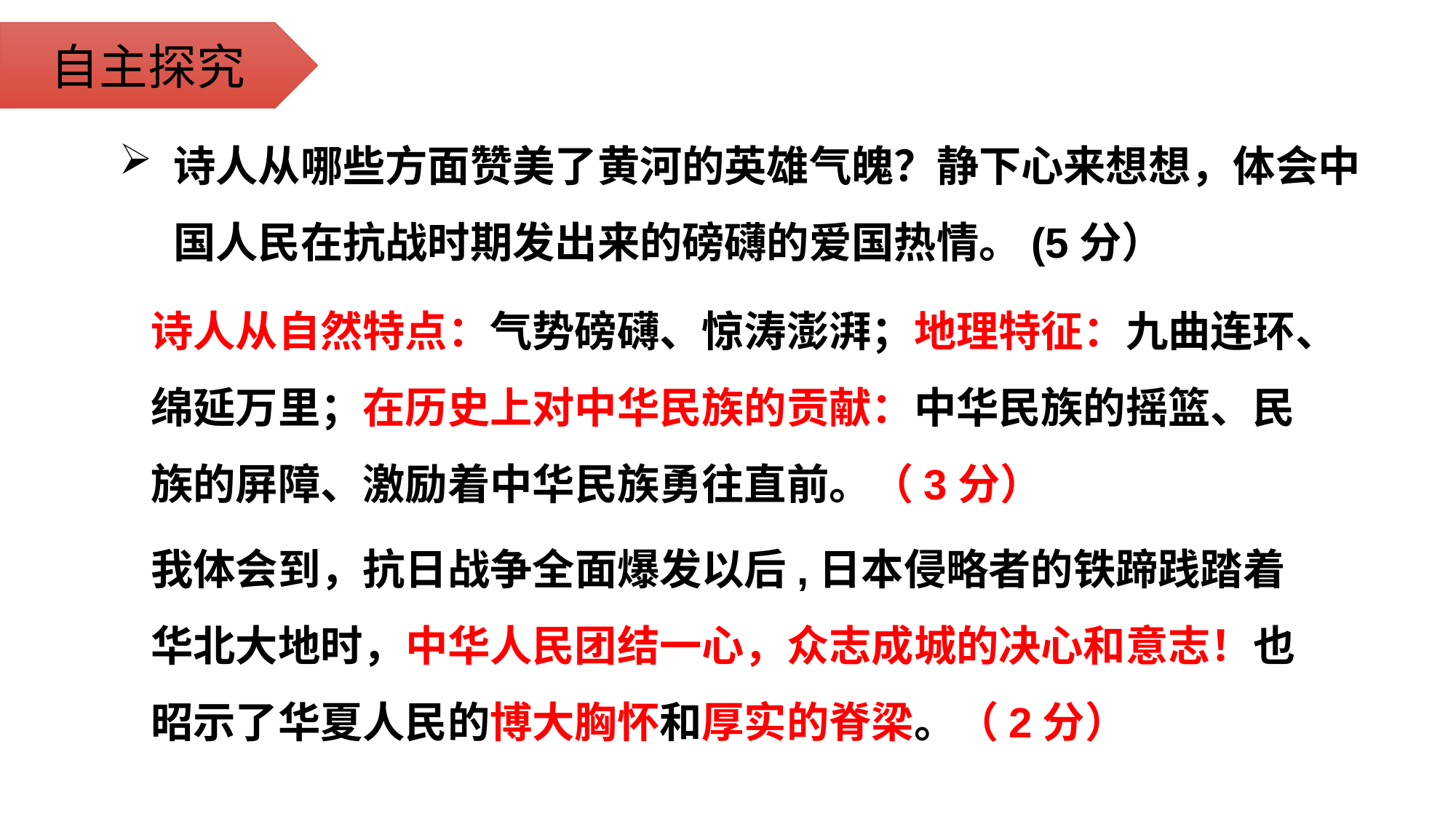

自主探究
诗人从哪些方面赞美了黄河的英雄气魄？静下心来想想，体会中国人民在抗战时期发出来的磅礴的爱国热情。(5分）
诗人从自然特点：气势磅礴、惊涛澎湃；地理特征：九曲连环、绵延万里；在历史上对中华民族的贡献：中华民族的摇篮、民族的屏障、激励着中华民族勇往直前。（3分）
我体会到，抗日战争全面爆发以后,日本侵略者的铁蹄践踏着华北大地时，中华人民团结一心，众志成城的决心和意志！也昭示了华夏人民的博大胸怀和厚实的脊梁。（2分）